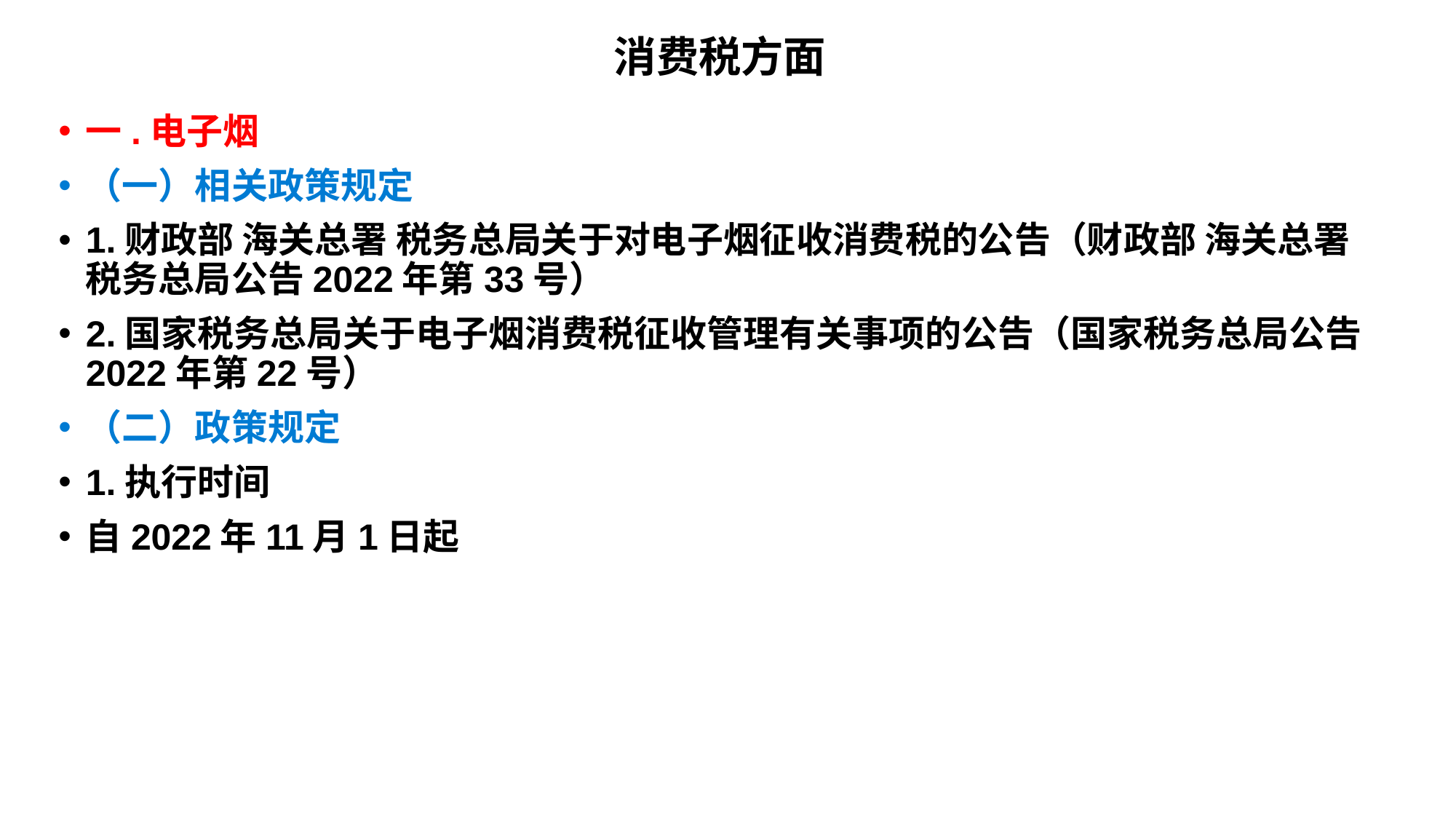

# 消费税方面
一.电子烟
（一）相关政策规定
1.财政部 海关总署 税务总局关于对电子烟征收消费税的公告（财政部 海关总署 税务总局公告2022年第33号）
2.国家税务总局关于电子烟消费税征收管理有关事项的公告（国家税务总局公告2022年第22号）
（二）政策规定
1.执行时间
自2022年11月1日起